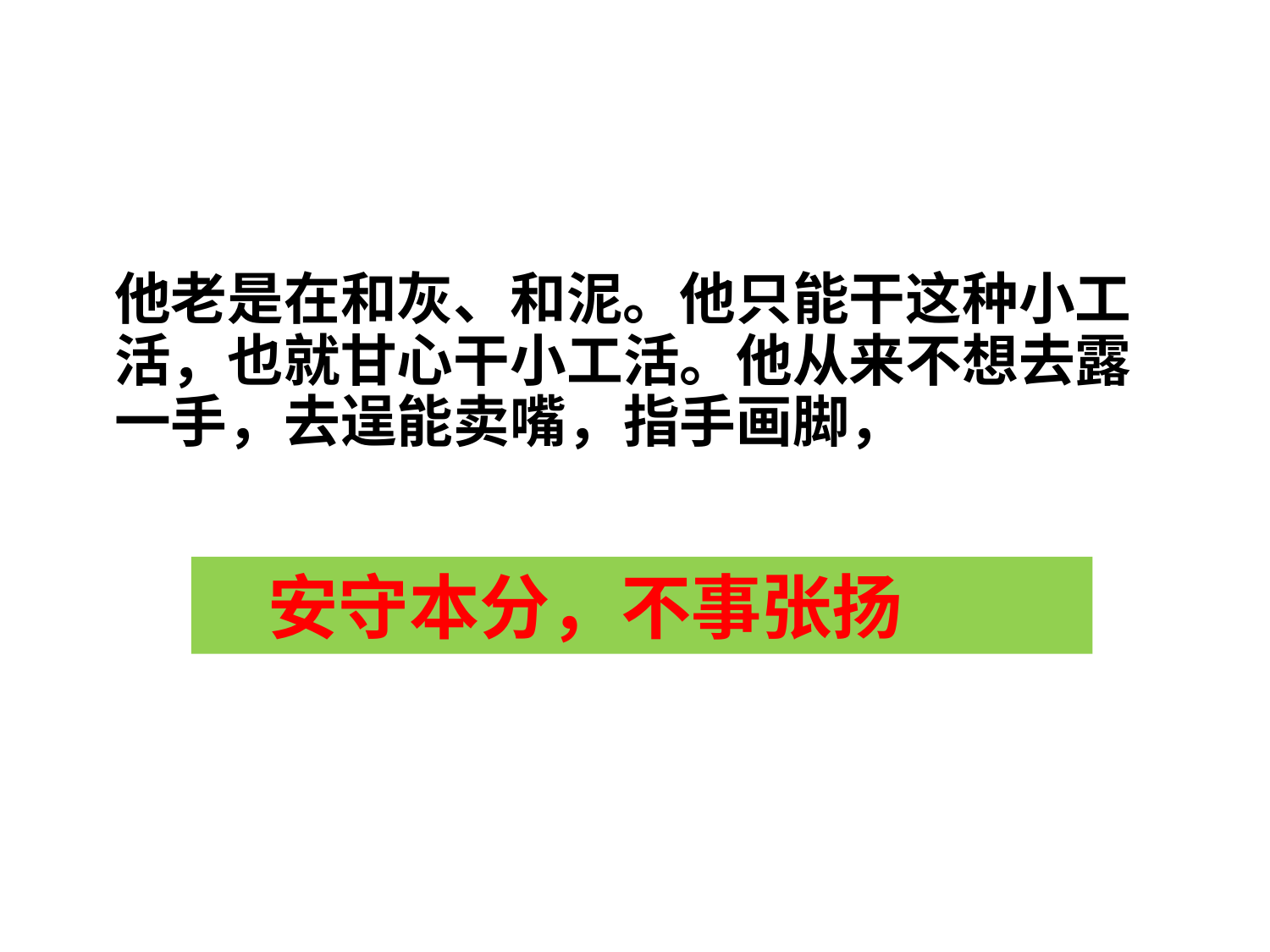

# 他老是在和灰、和泥。他只能干这种小工活，也就甘心干小工活。他从来不想去露一手，去逞能卖嘴，指手画脚，
   安守本分，不事张扬